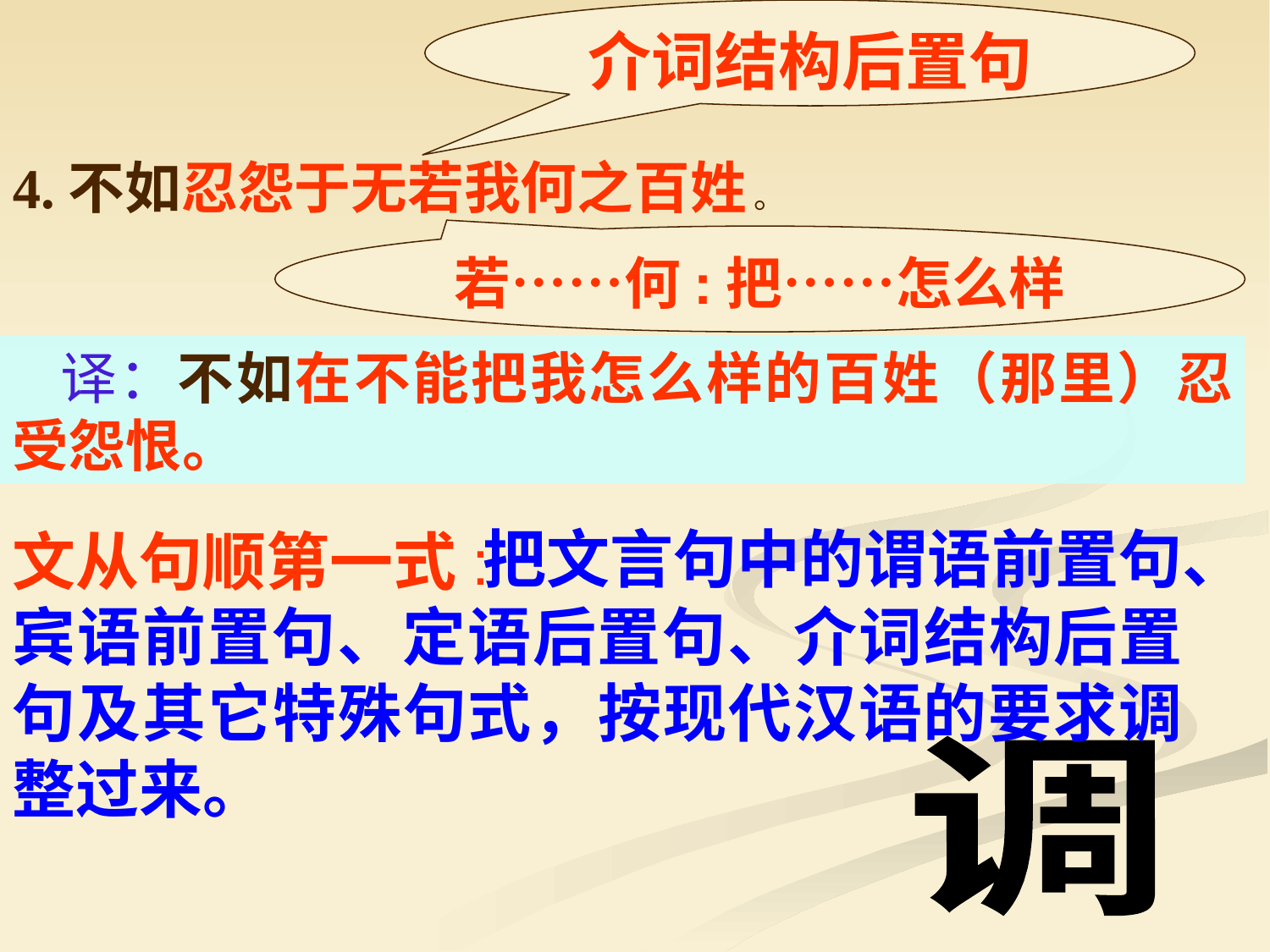

介词结构后置句
4.不如忍怨于无若我何之百姓 。
若……何:把……怎么样
    译：不如在不能把我怎么样的百姓（那里）忍受怨恨。
                            把文言句中的谓语前置句、宾语前置句、定语后置句、介词结构后置句及其它特殊句式，按现代汉语的要求调整过来。
文从句顺第一式:
调